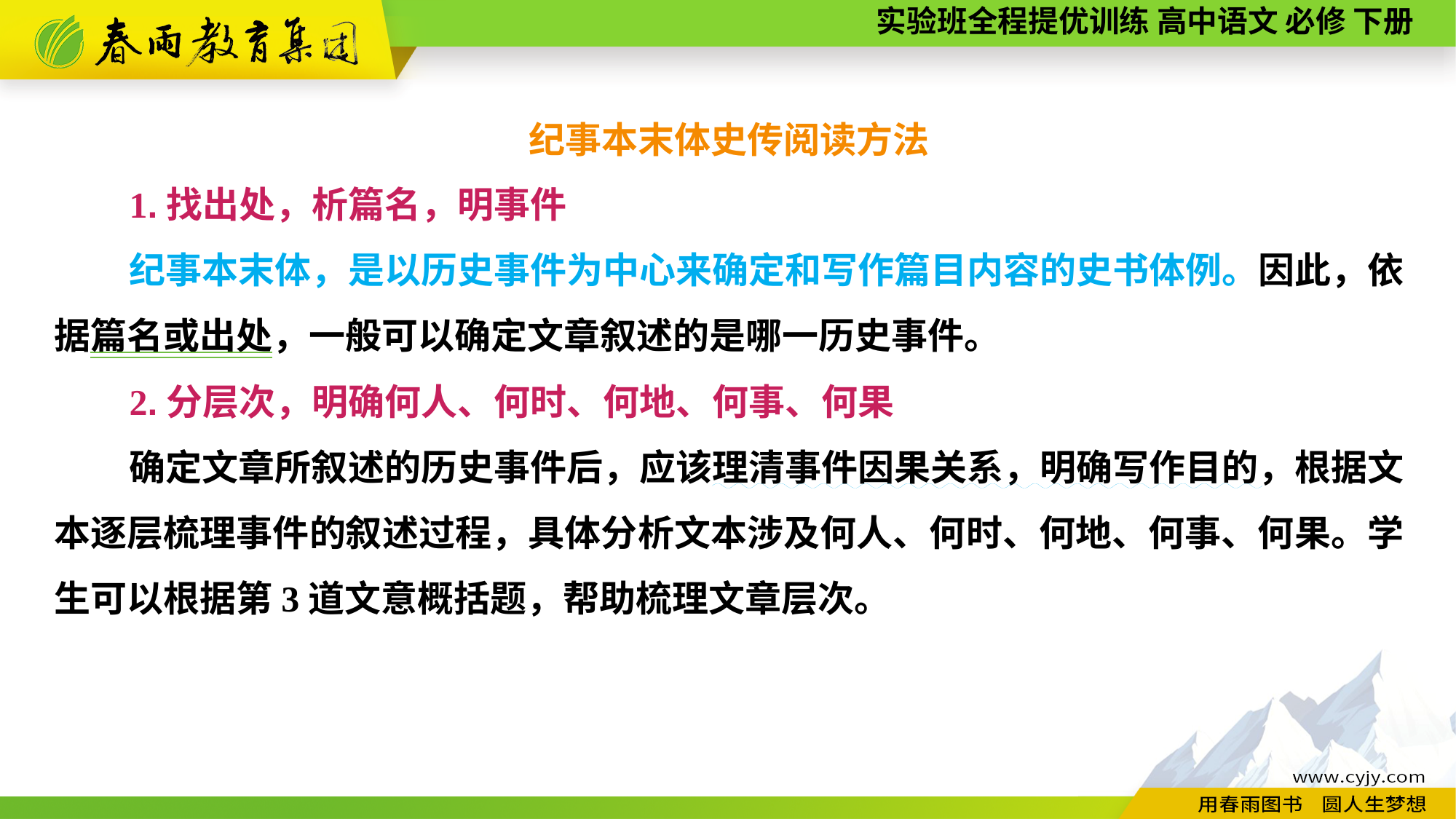

纪事本末体史传阅读方法
1.找出处，析篇名，明事件
纪事本末体，是以历史事件为中心来确定和写作篇目内容的史书体例。因此，依据篇名或出处，一般可以确定文章叙述的是哪一历史事件。
2.分层次，明确何人、何时、何地、何事、何果
确定文章所叙述的历史事件后，应该理清事件因果关系，明确写作目的，根据文本逐层梳理事件的叙述过程，具体分析文本涉及何人、何时、何地、何事、何果。学生可以根据第3道文意概括题，帮助梳理文章层次。